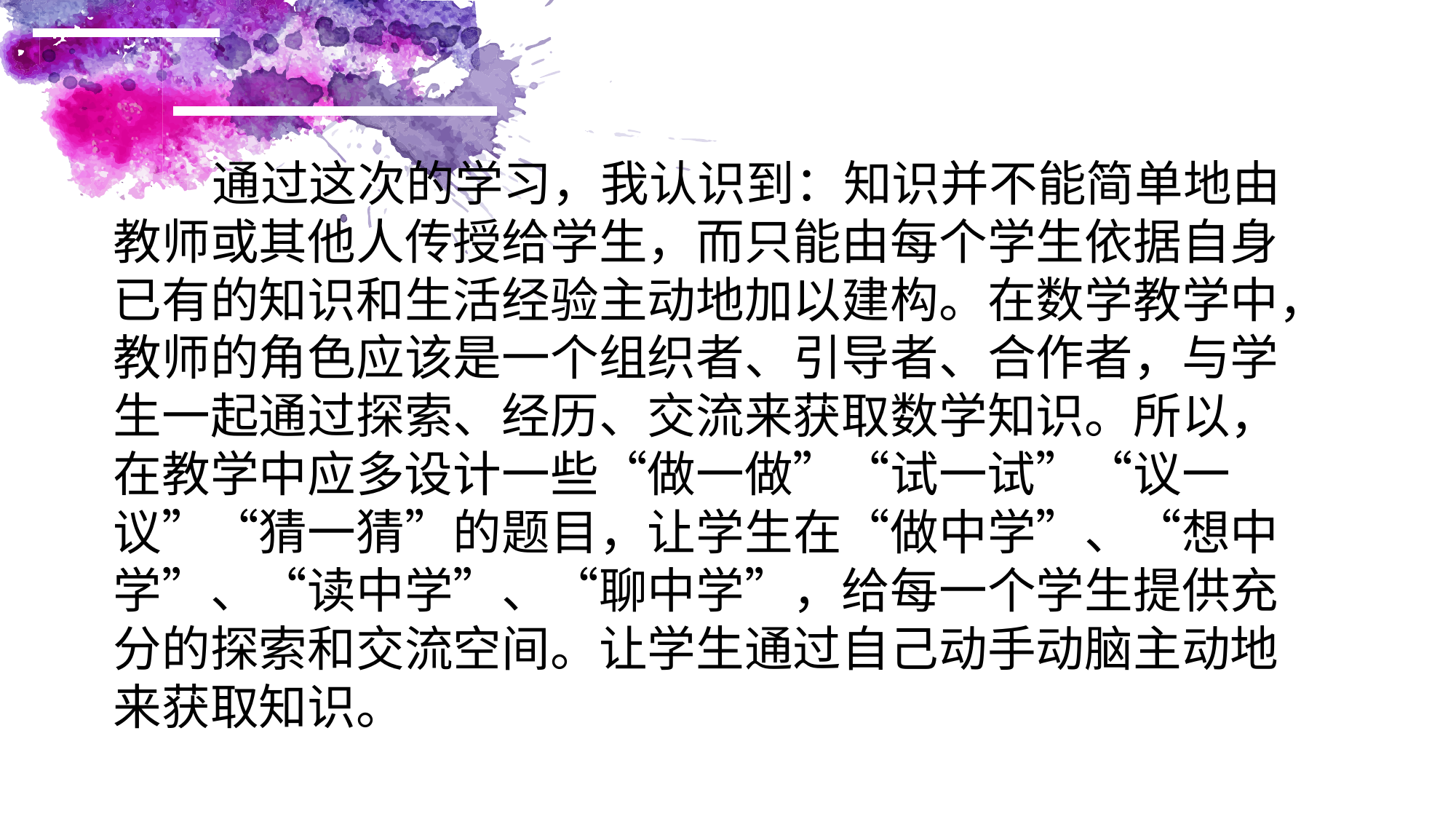

通过这次的学习，我认识到：知识并不能简单地由教师或其他人传授给学生，而只能由每个学生依据自身已有的知识和生活经验主动地加以建构。在数学教学中，教师的角色应该是一个组织者、引导者、合作者，与学生一起通过探索、经历、交流来获取数学知识。所以，在教学中应多设计一些“做一做”“试一试”“议一议”“猜一猜”的题目，让学生在“做中学”、“想中学”、“读中学”、“聊中学”，给每一个学生提供充分的探索和交流空间。让学生通过自己动手动脑主动地来获取知识。